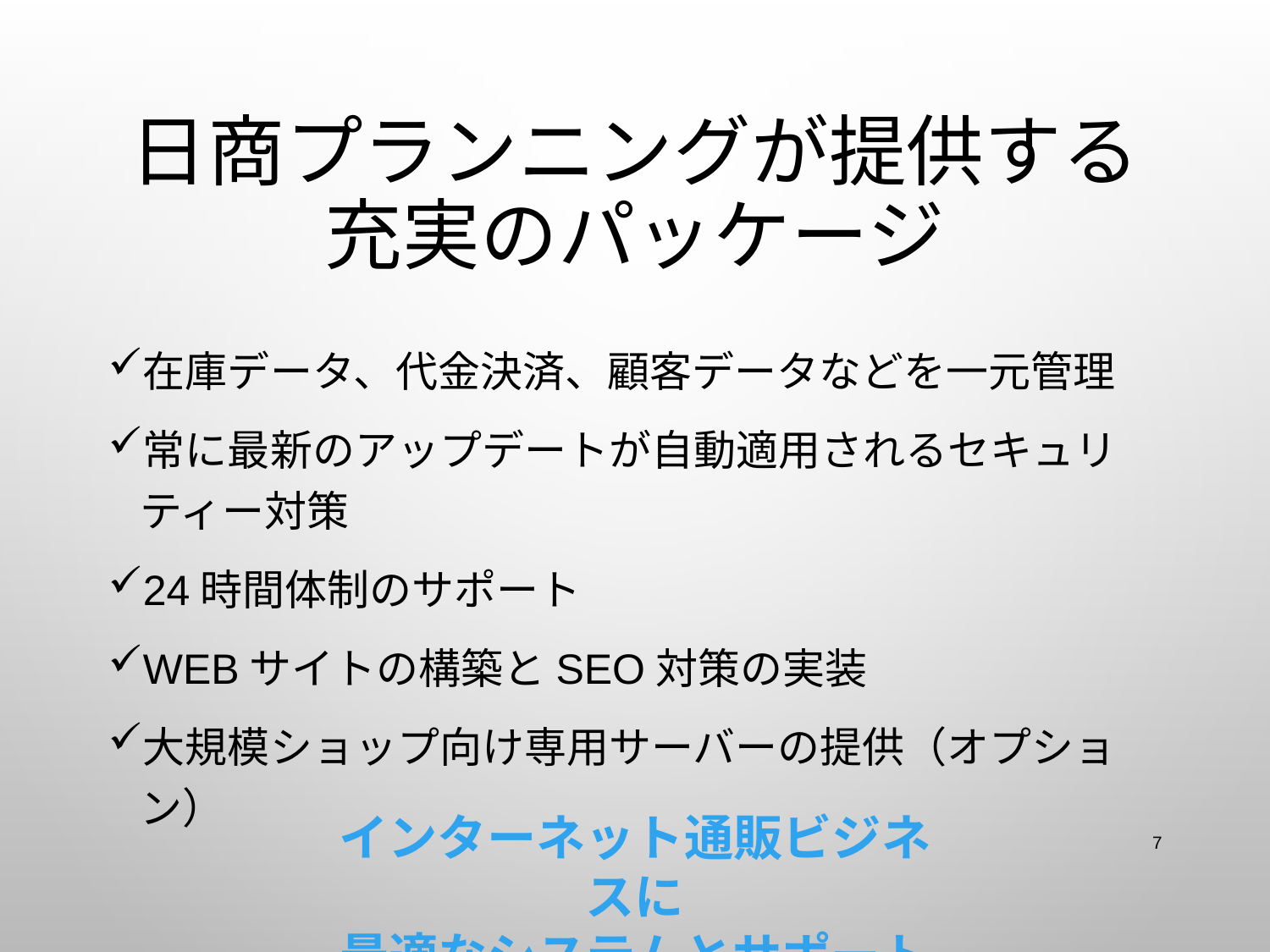

# 日商プランニングが提供する 充実のパッケージ
在庫データ、代金決済、顧客データなどを一元管理
常に最新のアップデートが自動適用されるセキュリティー対策
24時間体制のサポート
Webサイトの構築とSEO対策の実装
大規模ショップ向け専用サーバーの提供（オプション）
インターネット通販ビジネスに
最適なシステムとサポートを！
7